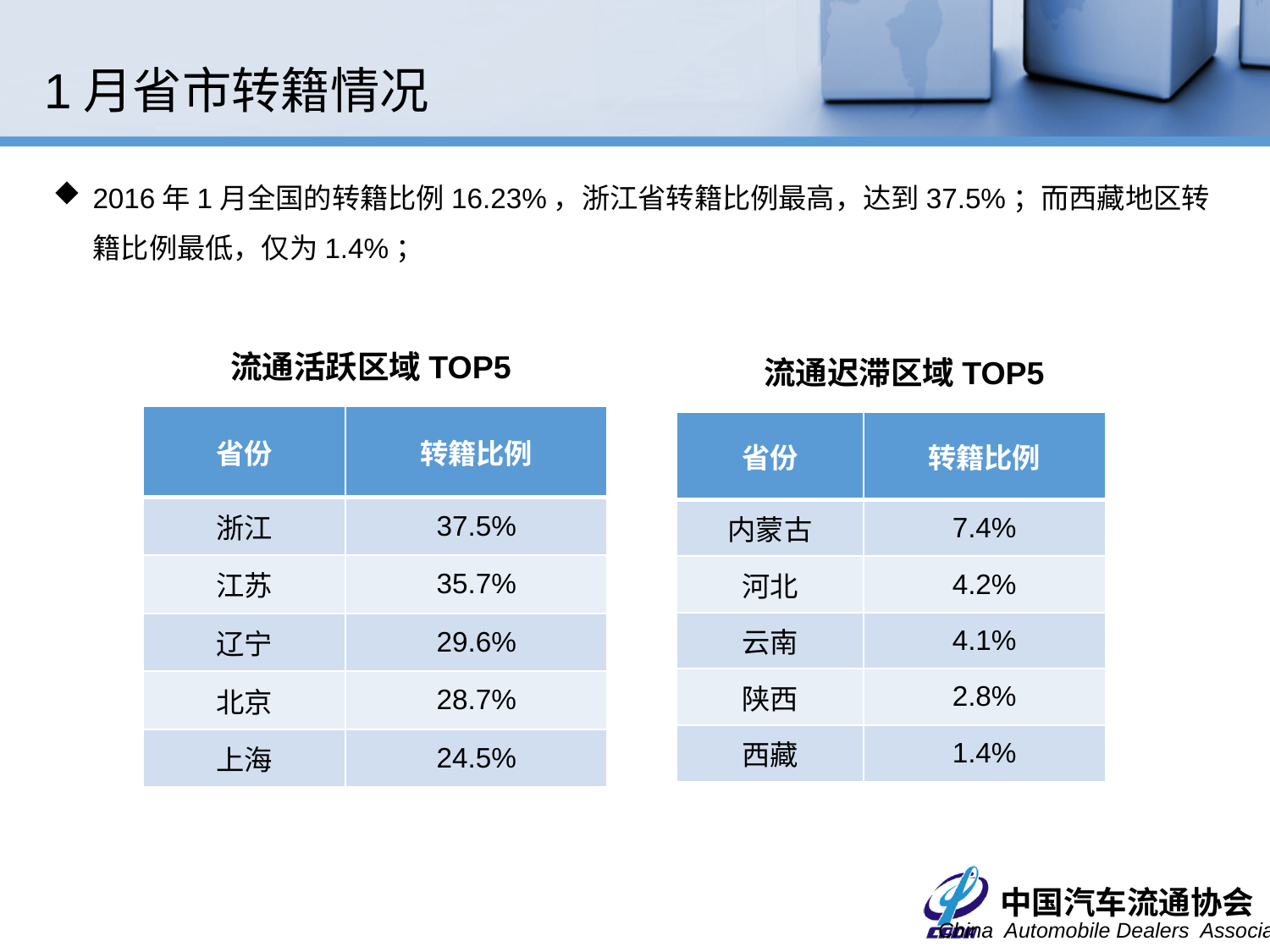

1月省市转籍情况
2016年1月全国的转籍比例16.23%，浙江省转籍比例最高，达到37.5%；而西藏地区转籍比例最低，仅为1.4%；
流通活跃区域TOP5
流通迟滞区域TOP5
| 省份 | 转籍比例 |
| --- | --- |
| 浙江 | 37.5% |
| 江苏 | 35.7% |
| 辽宁 | 29.6% |
| 北京 | 28.7% |
| 上海 | 24.5% |
| 省份 | 转籍比例 |
| --- | --- |
| 内蒙古 | 7.4% |
| 河北 | 4.2% |
| 云南 | 4.1% |
| 陕西 | 2.8% |
| 西藏 | 1.4% |